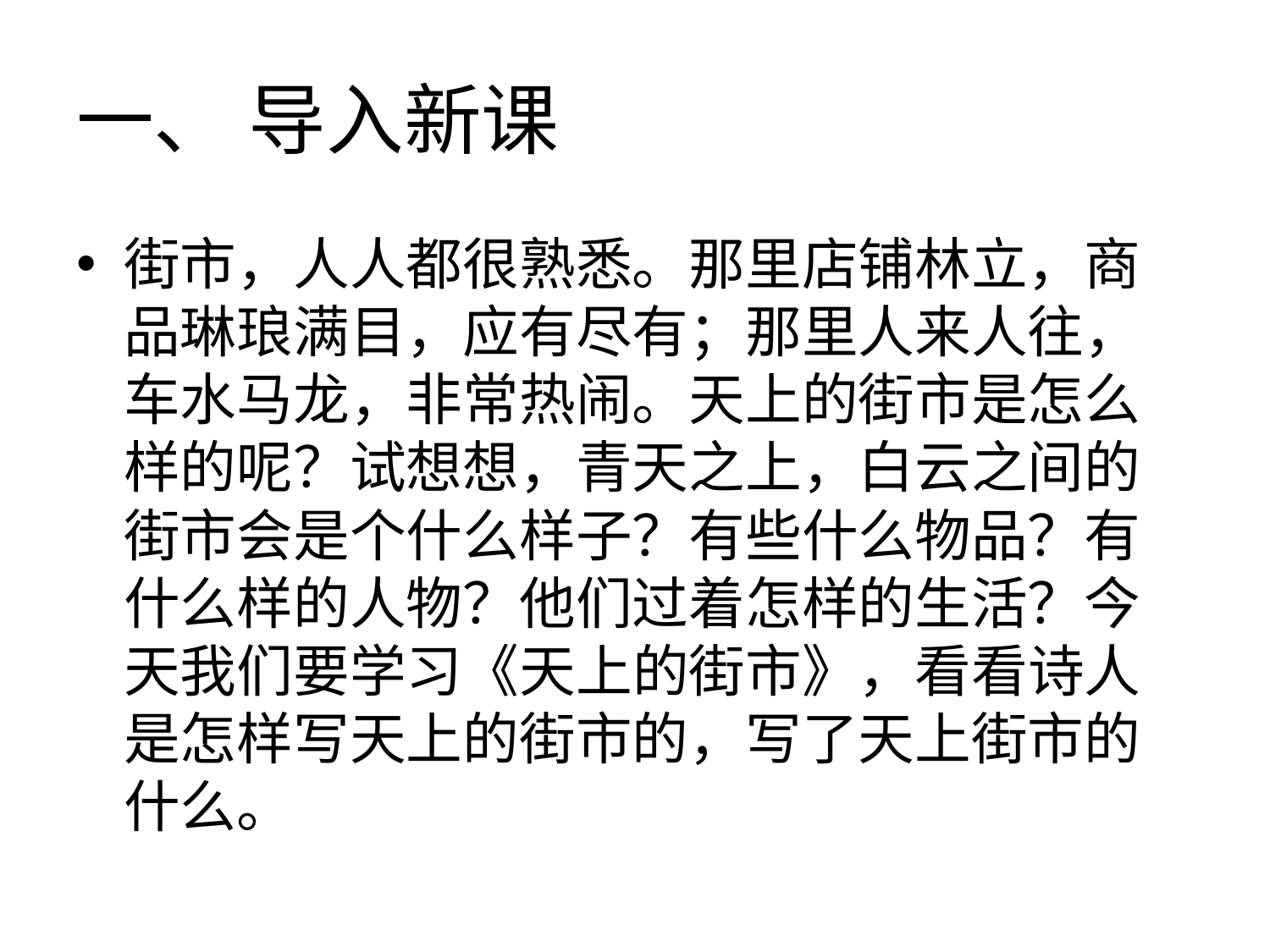

# 一、 导入新课
街市，人人都很熟悉。那里店铺林立，商品琳琅满目，应有尽有；那里人来人往，车水马龙，非常热闹。天上的街市是怎么样的呢？试想想，青天之上，白云之间的街市会是个什么样子？有些什么物品？有什么样的人物？他们过着怎样的生活？今天我们要学习《天上的街市》，看看诗人是怎样写天上的街市的，写了天上街市的什么。